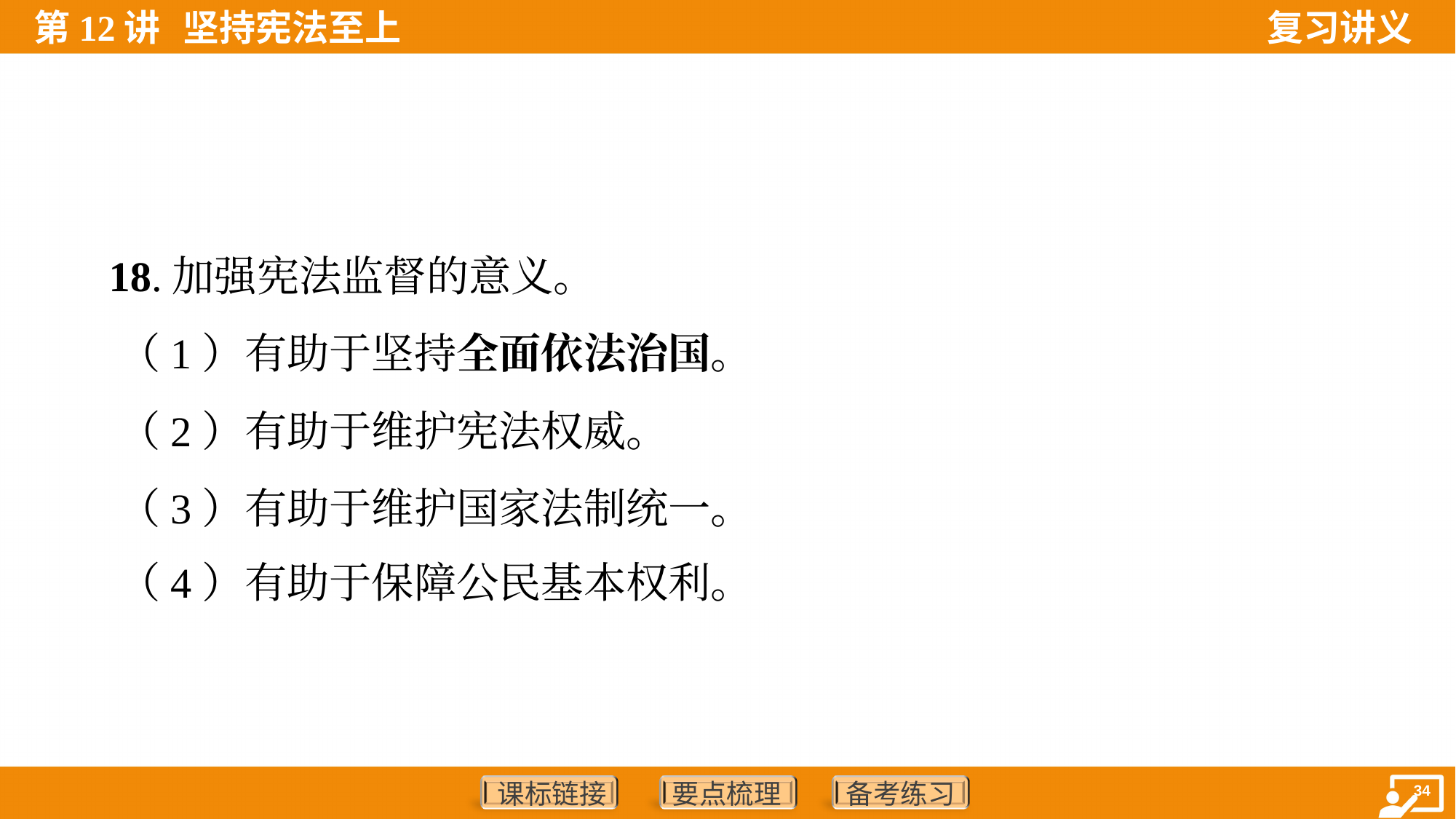

18.加强宪法监督的意义。
    （1）有助于坚持全面依法治国。
    （2）有助于维护宪法权威。
    （3）有助于维护国家法制统一。
    （4）有助于保障公民基本权利。